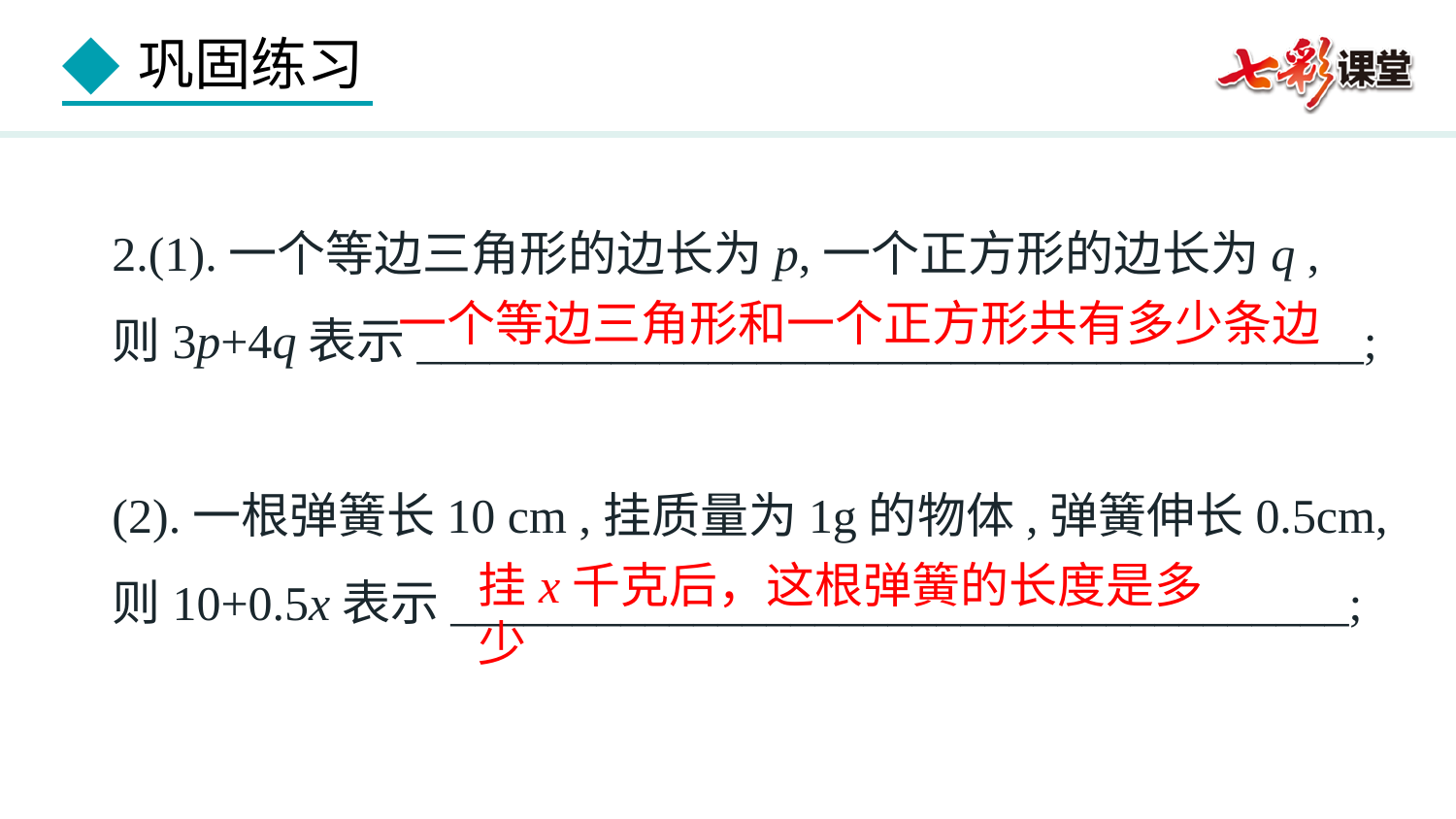

2.(1).一个等边三角形的边长为p,一个正方形的边长为q ,
则3p+4q表示_______________________________________;

(2).一根弹簧长10 cm ,挂质量为1g的物体,弹簧伸长0.5cm,
则10+0.5x表示_____________________________________;
一个等边三角形和一个正方形共有多少条边
挂x千克后，这根弹簧的长度是多少